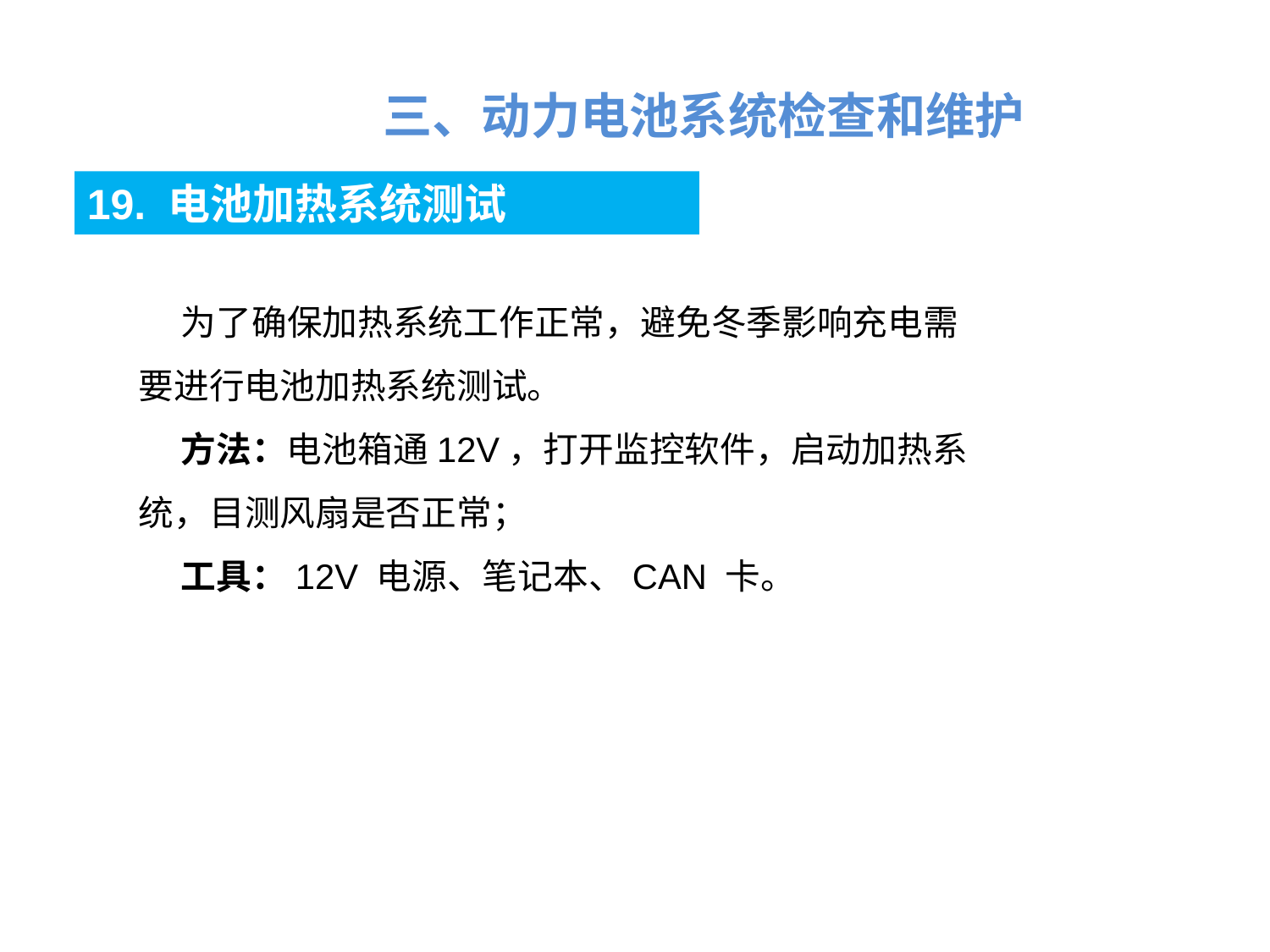

三、动力电池系统检查和维护
19. 电池加热系统测试
为了确保加热系统工作正常，避免冬季影响充电需要进行电池加热系统测试。
方法：电池箱通12V，打开监控软件，启动加热系统，目测风扇是否正常；
工具：12V 电源、笔记本、CAN 卡。